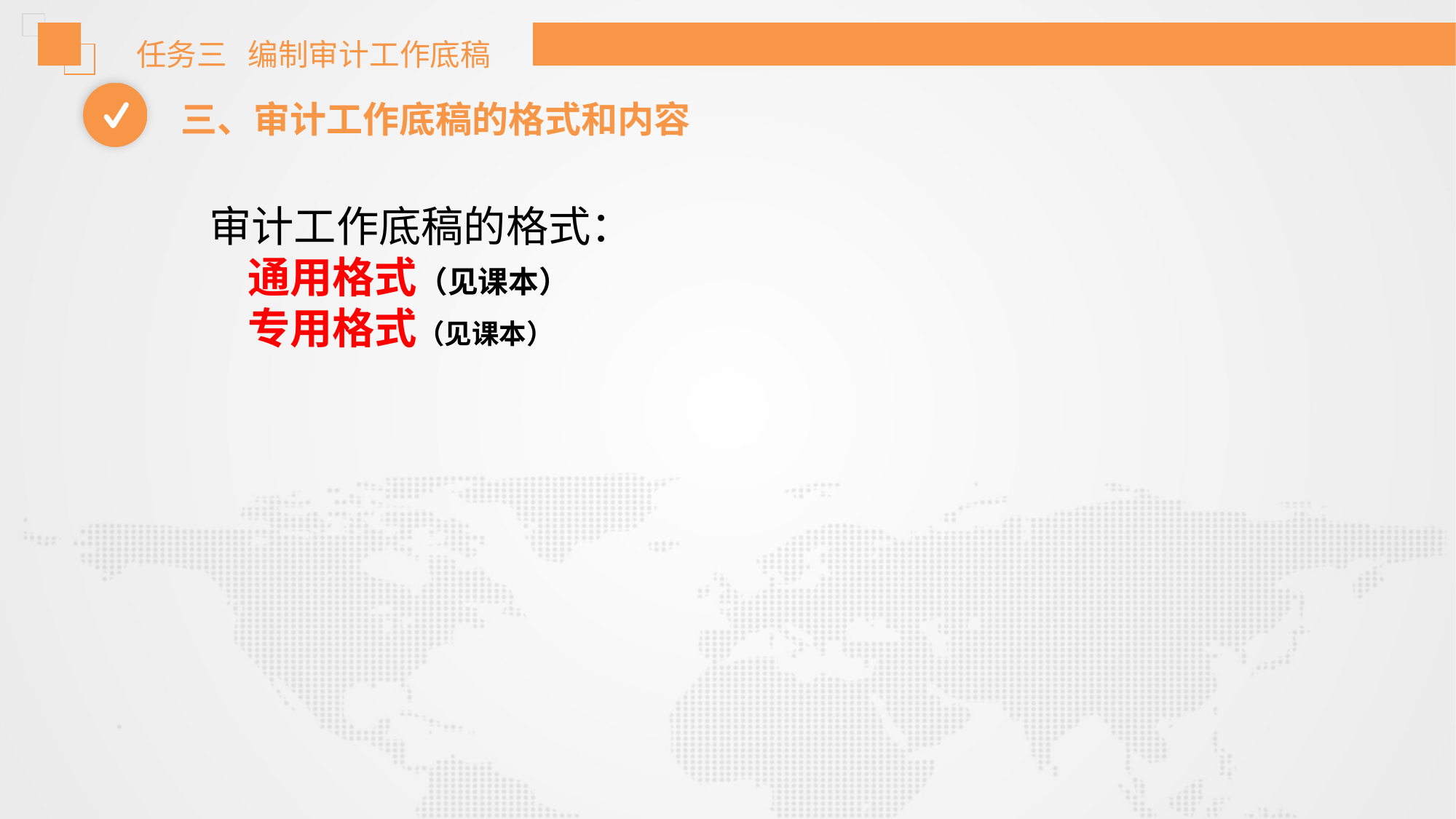

任务三   编制审计工作底稿

三、审计工作底稿的格式和内容

  审计工作底稿的格式：
      通用格式（见课本）
      专用格式（见课本）